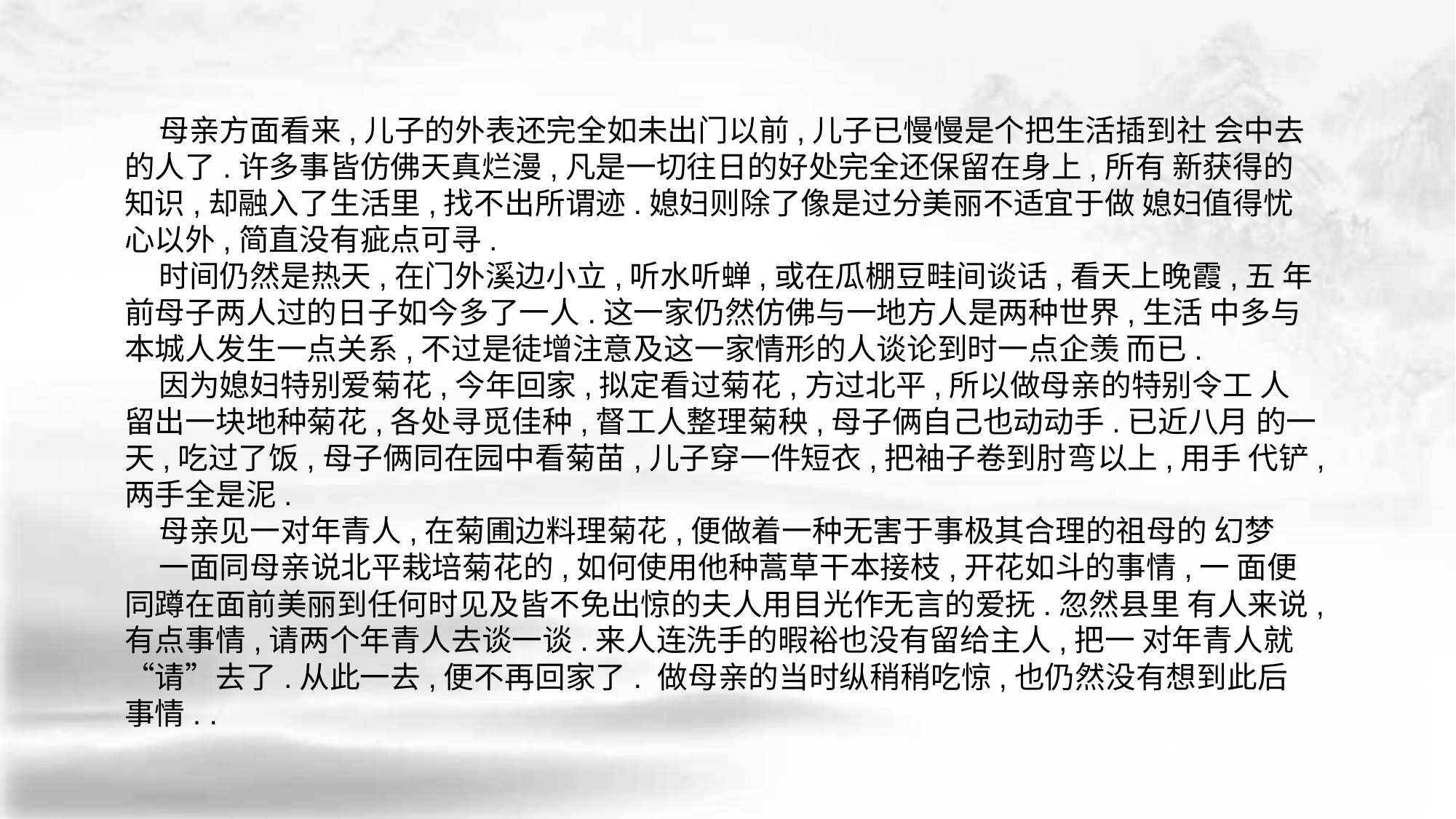

母亲方面看来,儿子的外表还完全如未出门以前,儿子已慢慢是个把生活插到社 会中去的人了.许多事皆仿佛天真烂漫,凡是一切往日的好处完全还保留在身上,所有 新获得的知识,却融入了生活里,找不出所谓迹.媳妇则除了像是过分美丽不适宜于做 媳妇值得忧心以外,简直没有疵点可寻.
    时间仍然是热天,在门外溪边小立,听水听蝉,或在瓜棚豆畦间谈话,看天上晚霞,五 年前母子两人过的日子如今多了一人.这一家仍然仿佛与一地方人是两种世界,生活 中多与本城人发生一点关系,不过是徒增注意及这一家情形的人谈论到时一点企羡 而已.
    因为媳妇特别爱菊花,今年回家,拟定看过菊花,方过北平,所以做母亲的特别令工 人留出一块地种菊花,各处寻觅佳种,督工人整理菊秧,母子俩自己也动动手.已近八月 的一天,吃过了饭,母子俩同在园中看菊苗,儿子穿一件短衣,把袖子卷到肘弯以上,用手 代铲,两手全是泥.
    母亲见一对年青人,在菊圃边料理菊花,便做着一种无害于事极其合理的祖母的 幻梦
    一面同母亲说北平栽培菊花的,如何使用他种蒿草干本接枝,开花如斗的事情,一 面便同蹲在面前美丽到任何时见及皆不免出惊的夫人用目光作无言的爱抚.忽然县里 有人来说,有点事情,请两个年青人去谈一谈.来人连洗手的暇裕也没有留给主人,把一 对年青人就“请”去了.从此一去,便不再回家了. 做母亲的当时纵稍稍吃惊,也仍然没有想到此后事情. .